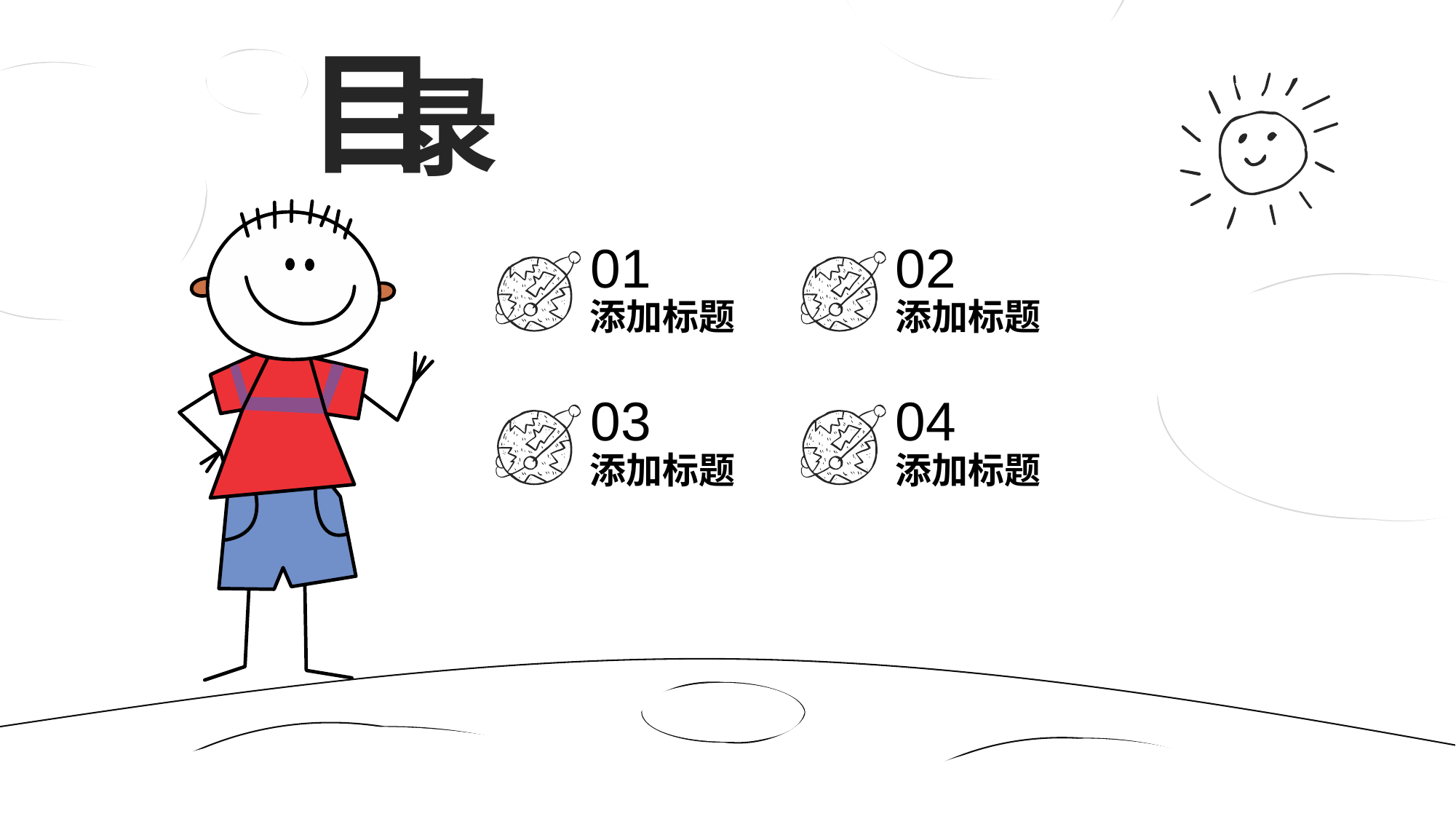

51PPT模板网   www.5 1pptmoban.com

目
录

01

添加标题
02

添加标题

03

添加标题
04

添加标题